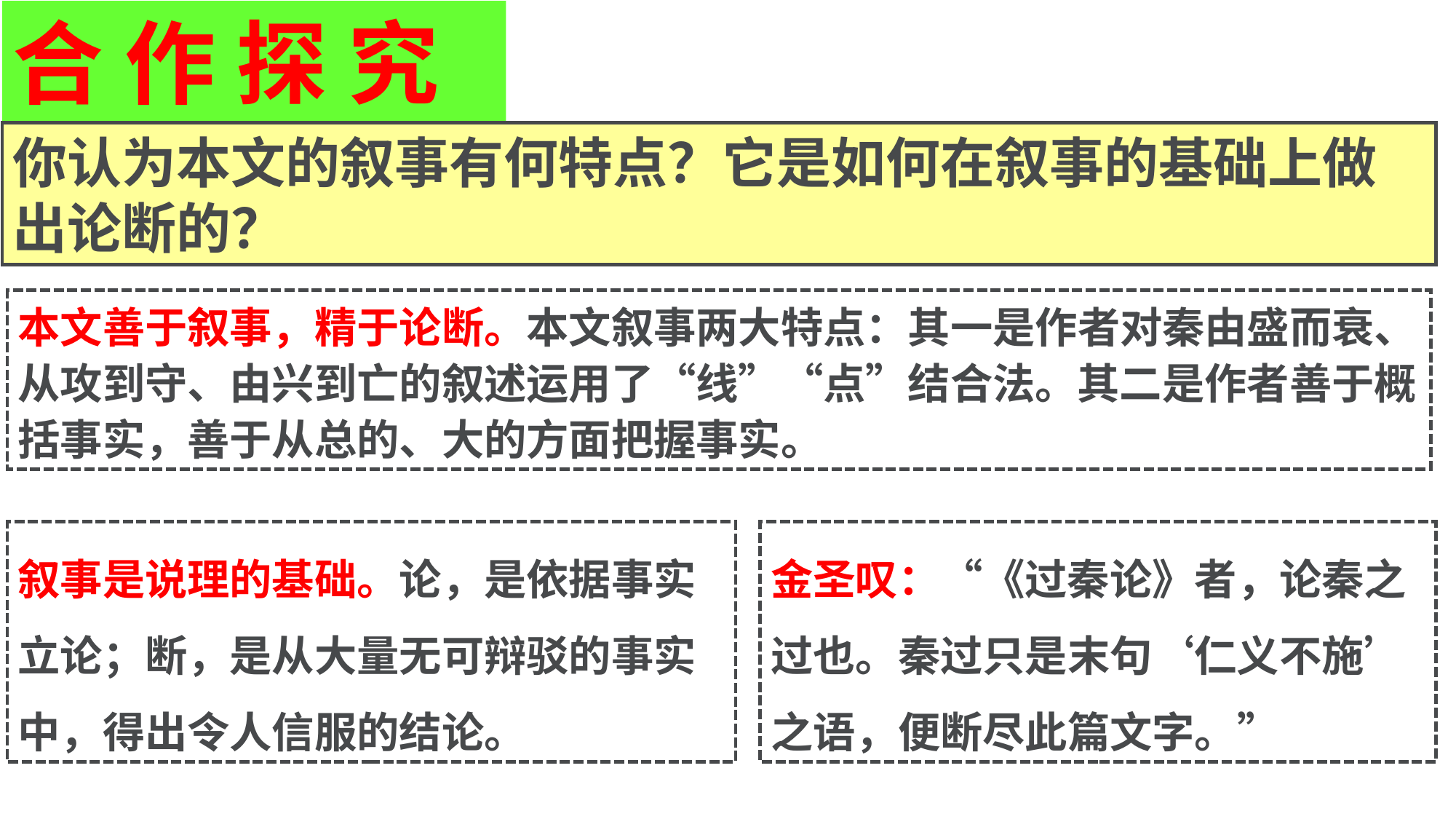

合 作 探 究
你认为本文的叙事有何特点？它是如何在叙事的基础上做出论断的？
本文善于叙事，精于论断。本文叙事两大特点：其一是作者对秦由盛而衰、从攻到守、由兴到亡的叙述运用了“线”“点”结合法。其二是作者善于概括事实，善于从总的、大的方面把握事实。
叙事是说理的基础。论，是依据事实立论；断，是从大量无可辩驳的事实中，得出令人信服的结论。
金圣叹：“《过秦论》者，论秦之过也。秦过只是末句‘仁义不施’之语，便断尽此篇文字。”